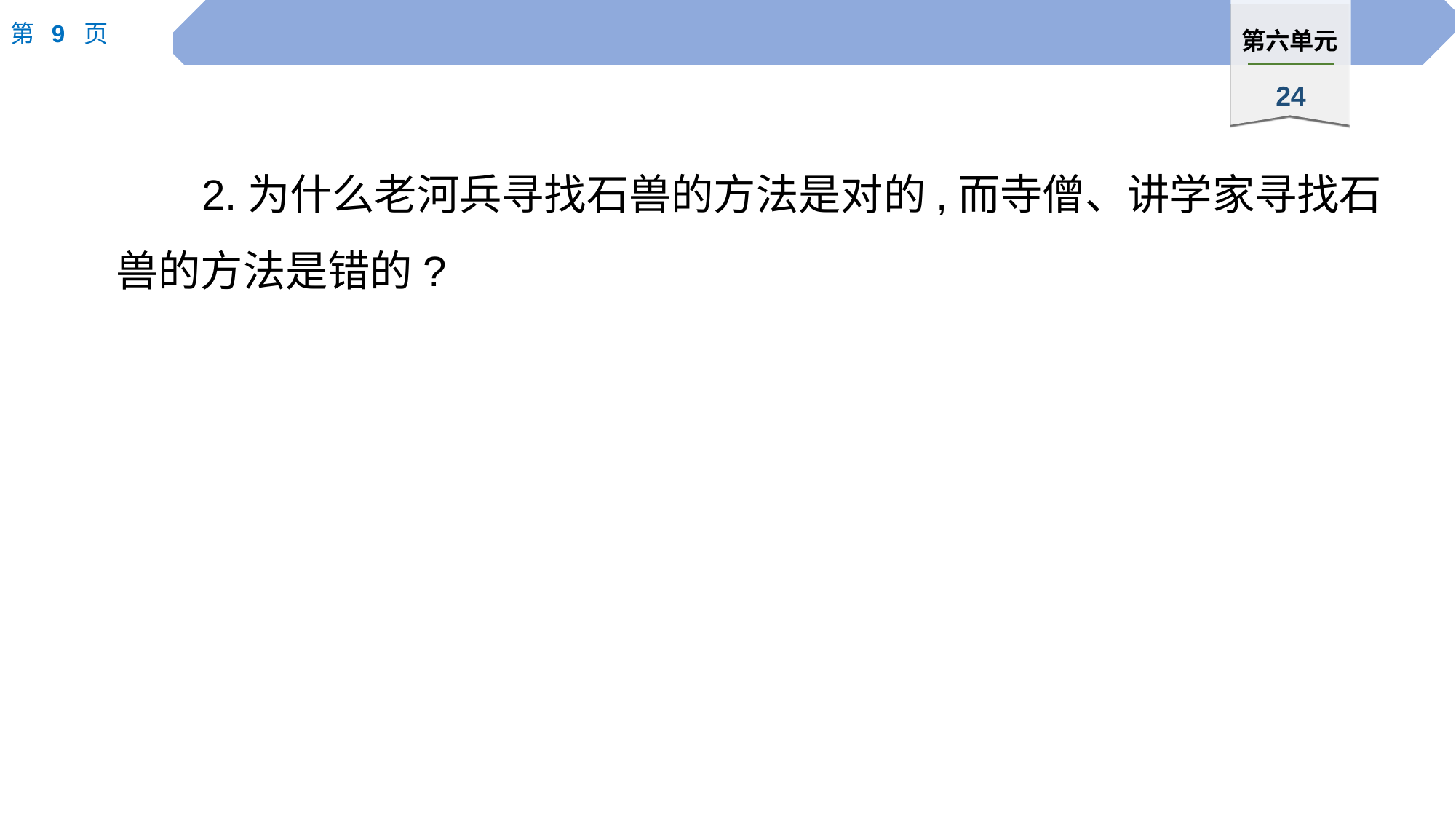

2.为什么老河兵寻找石兽的方法是对的,而寺僧、讲学家寻找石兽的方法是错的?